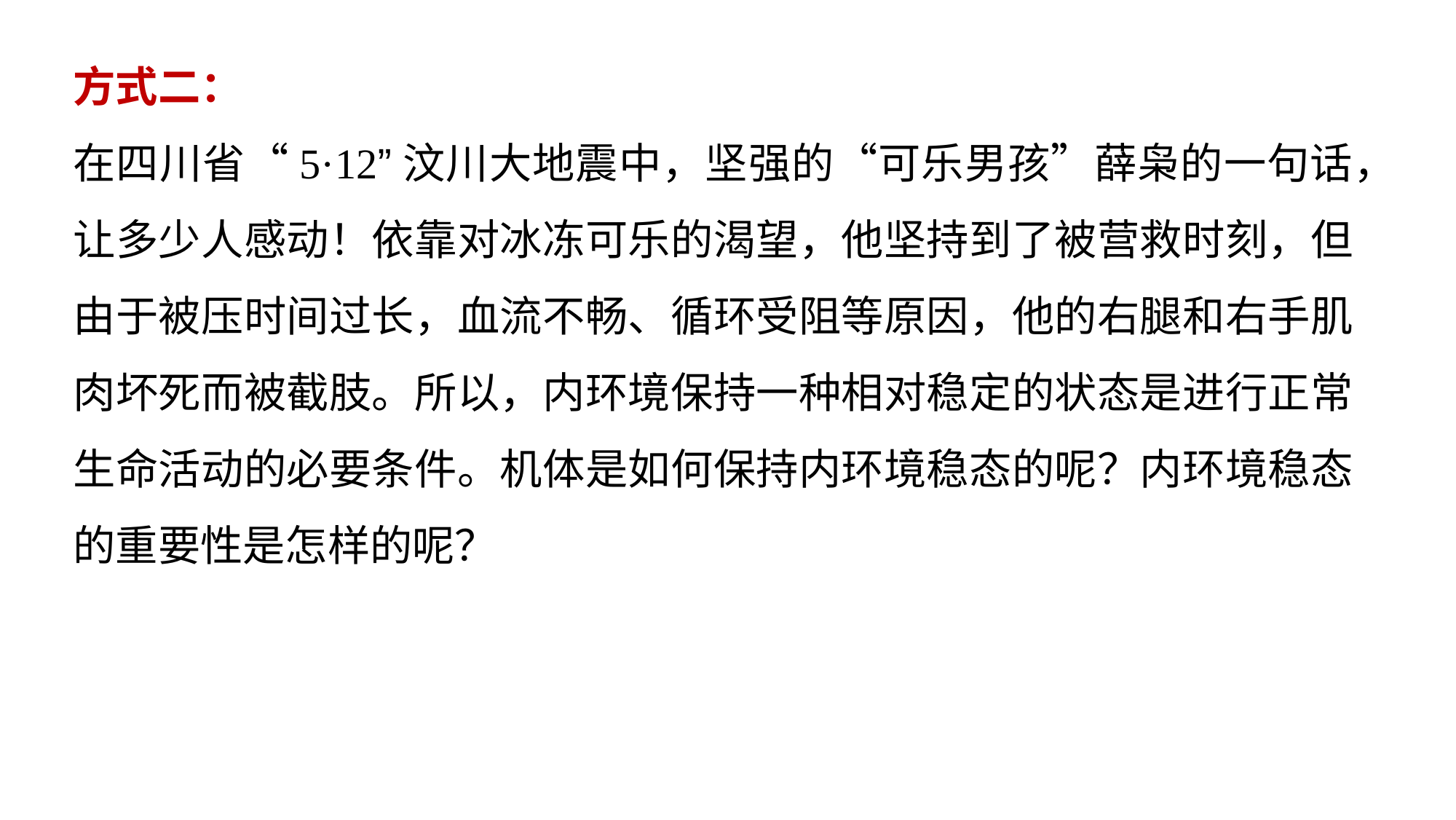

方式二：
在四川省“5·12”汶川大地震中，坚强的“可乐男孩”薛枭的一句话，让多少人感动！依靠对冰冻可乐的渴望，他坚持到了被营救时刻，但由于被压时间过长，血流不畅、循环受阻等原因，他的右腿和右手肌肉坏死而被截肢。所以，内环境保持一种相对稳定的状态是进行正常生命活动的必要条件。机体是如何保持内环境稳态的呢？内环境稳态的重要性是怎样的呢？